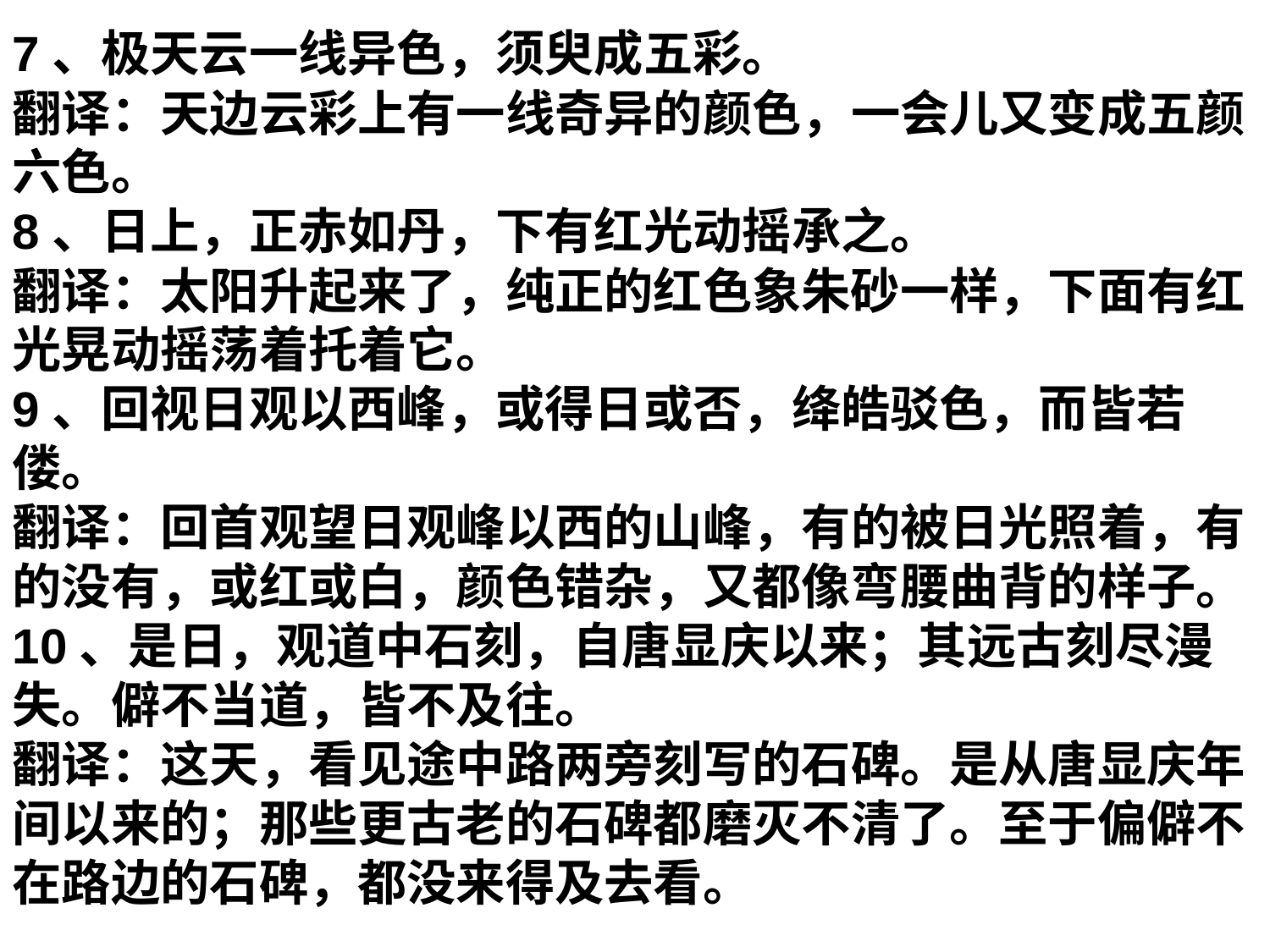

7、极天云一线异色，须臾成五彩。
翻译：天边云彩上有一线奇异的颜色，一会儿又变成五颜六色。
8、日上，正赤如丹，下有红光动摇承之。
翻译：太阳升起来了，纯正的红色象朱砂一样，下面有红光晃动摇荡着托着它。
9、回视日观以西峰，或得日或否，绛皓驳色，而皆若偻。
翻译：回首观望日观峰以西的山峰，有的被日光照着，有的没有，或红或白，颜色错杂，又都像弯腰曲背的样子。
10、是日，观道中石刻，自唐显庆以来；其远古刻尽漫失。僻不当道，皆不及往。
翻译：这天，看见途中路两旁刻写的石碑。是从唐显庆年间以来的；那些更古老的石碑都磨灭不清了。至于偏僻不在路边的石碑，都没来得及去看。